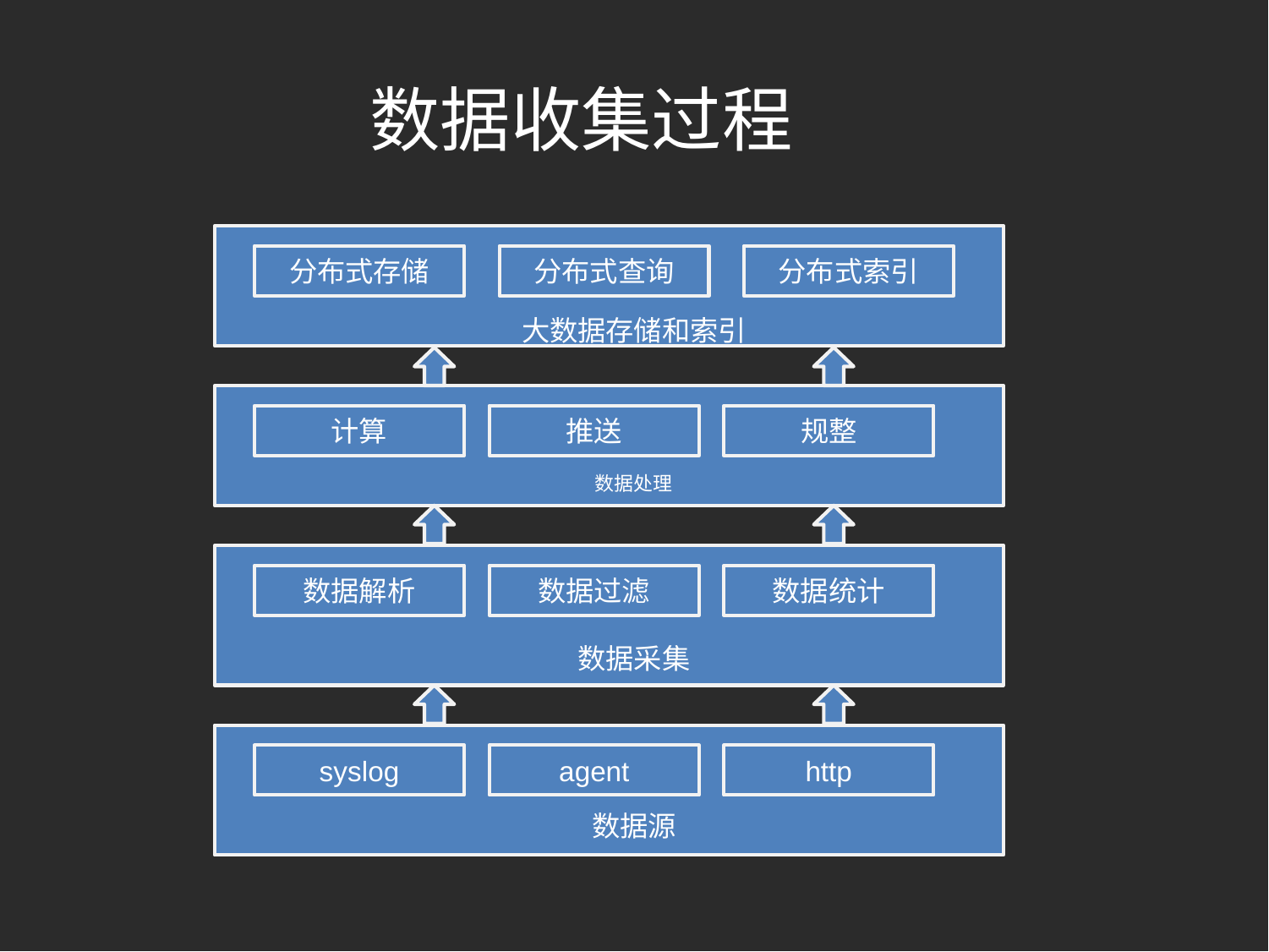

# 数据收集过程

分布式存储
分布式查询
分布式索引
大数据存储和索引

计算
推送
规整
数据处理

数据解析
数据过滤
数据统计
数据采集

syslog
agent
http
数据源